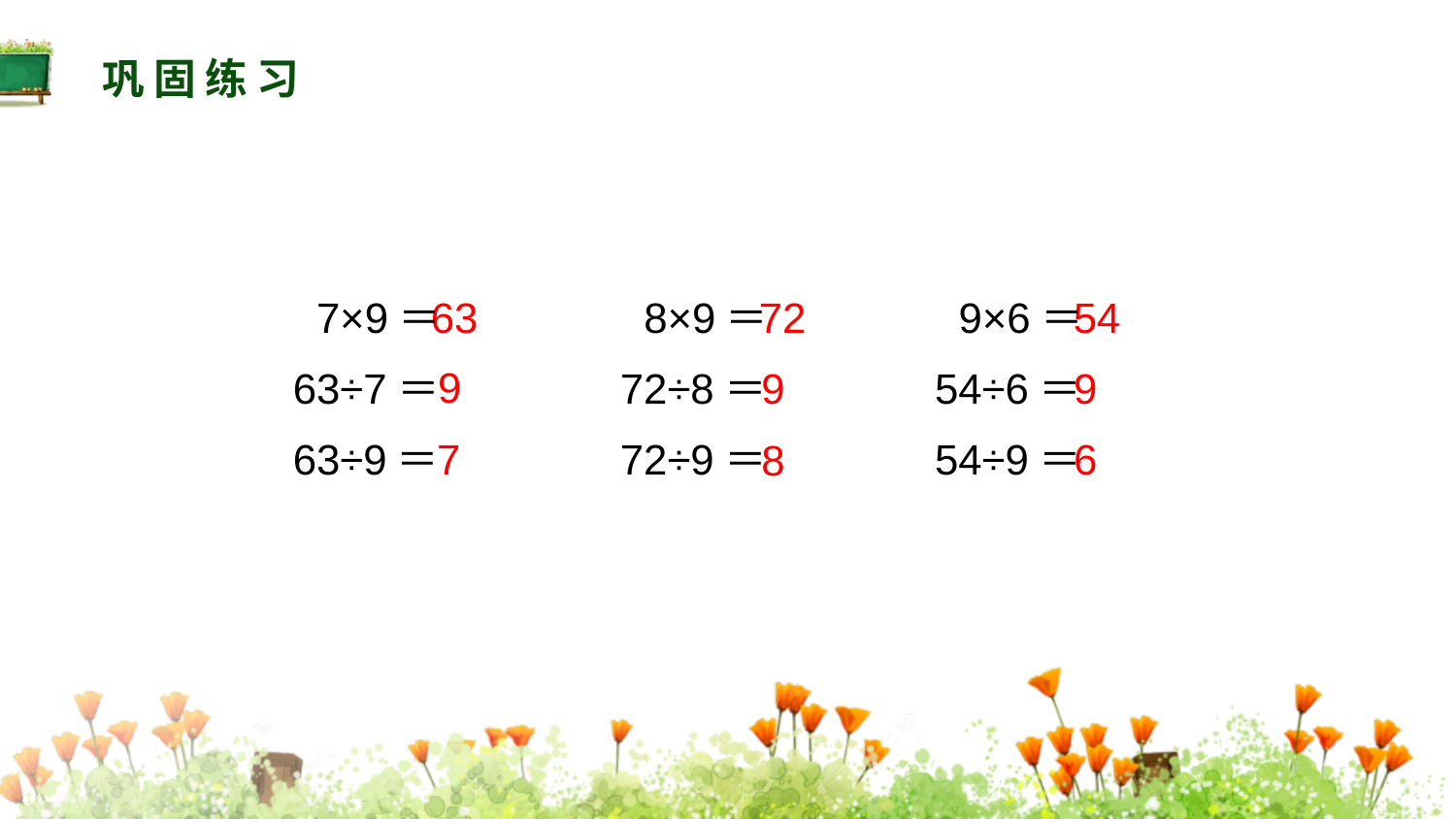

巩固练习
63
  8×9＝
  9×6＝
  7×9＝
72
54
9
63÷7＝
72÷8＝
9
54÷6＝
9
63÷9＝
7
72÷9＝
54÷9＝
6
8